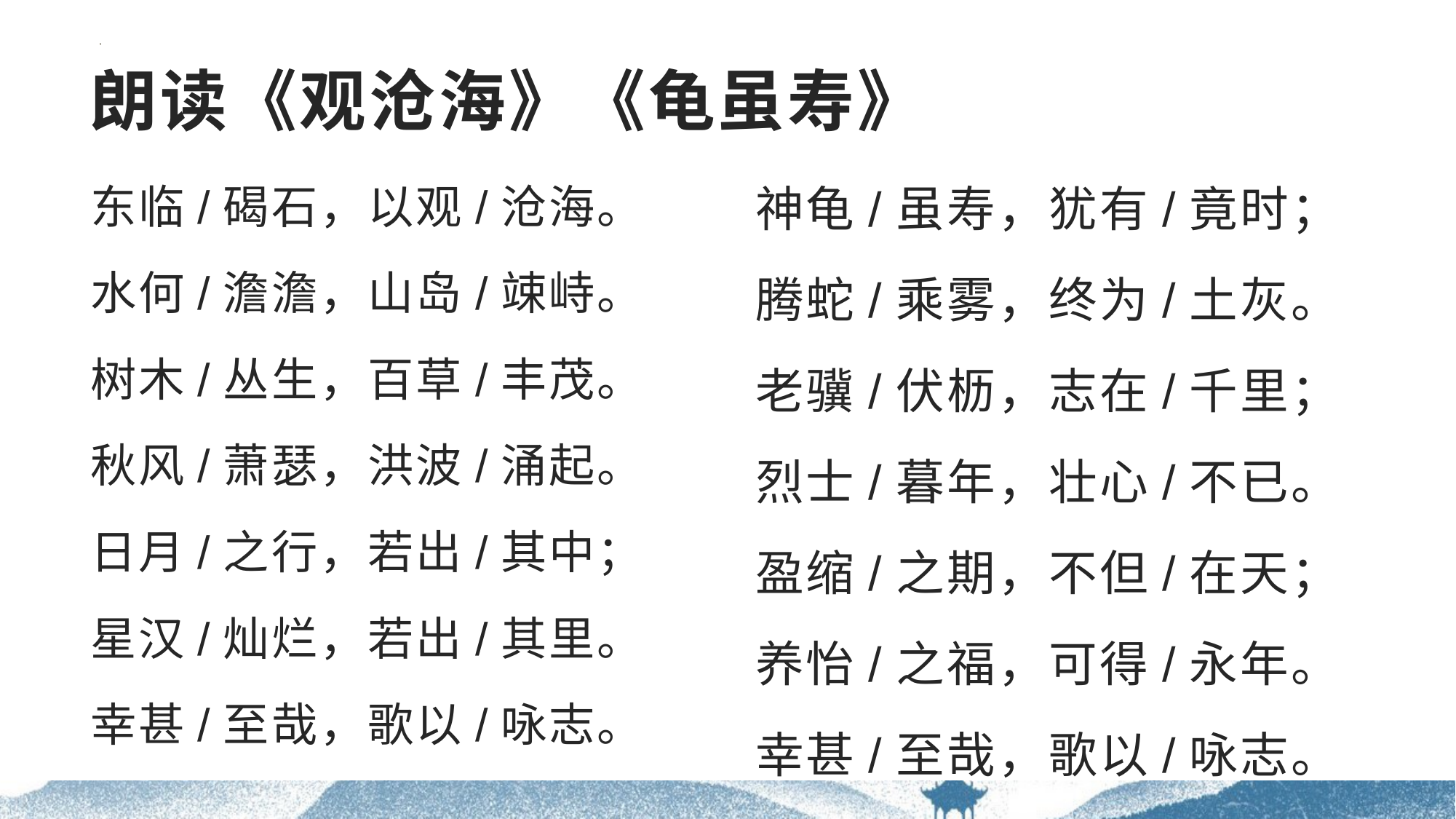

# 朗读《观沧海》《龟虽寿》
东临/碣石，以观/沧海。
水何/澹澹，山岛/竦峙。
树木/丛生，百草/丰茂。
秋风/萧瑟，洪波/涌起。
日月/之行，若出/其中；
星汉/灿烂，若出/其里。
幸甚/至哉，歌以/咏志。
神龟/虽寿，犹有/竟时；
腾蛇/乘雾，终为/土灰。
老骥/伏枥，志在/千里；
烈士/暮年，壮心/不已。
盈缩/之期，不但/在天；
养怡/之福，可得/永年。
幸甚/至哉，歌以/咏志。